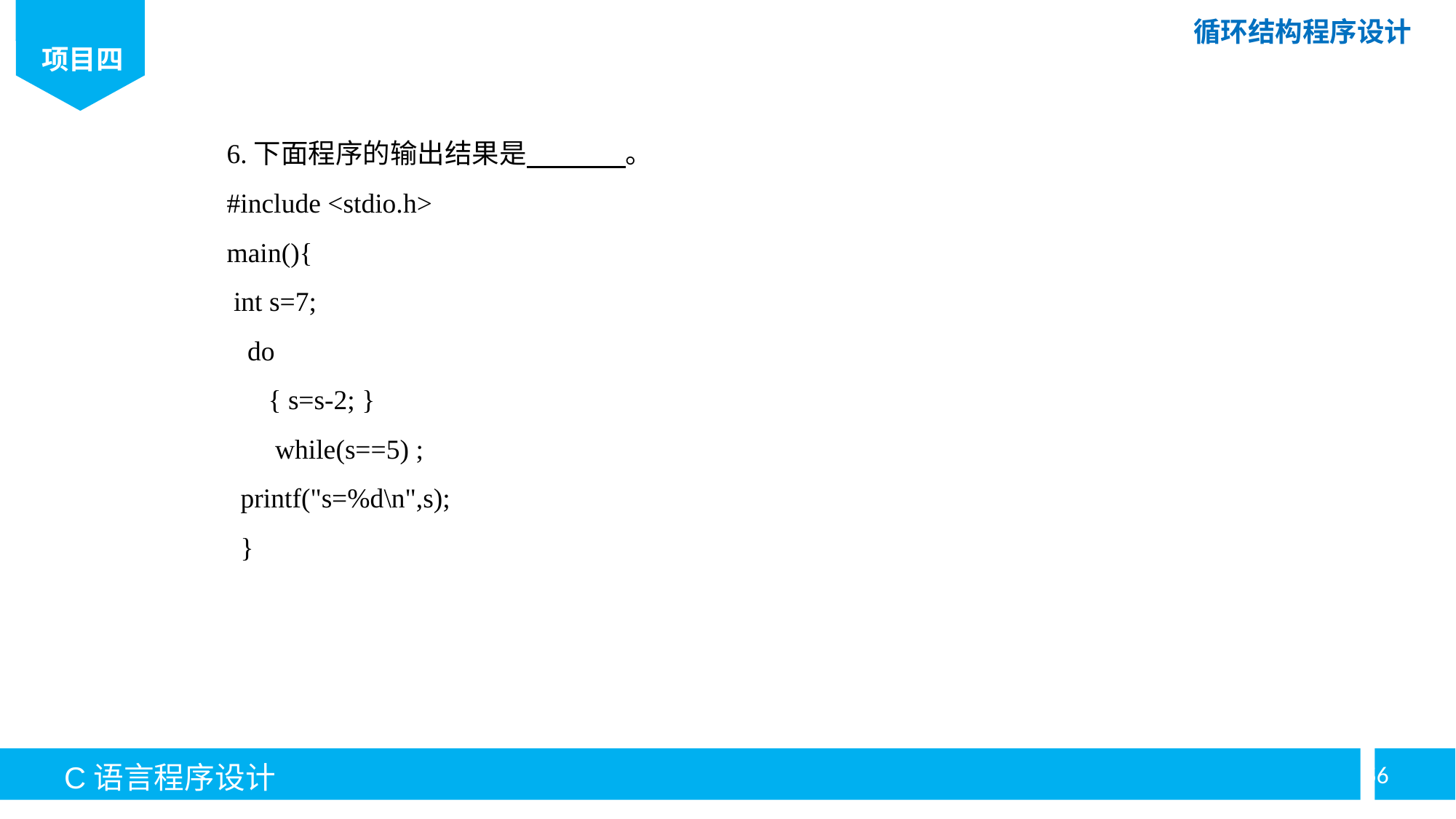

6.下面程序的输出结果是                。
#include <stdio.h>
main(){
 int s=7;
   do
      { s=s-2; }
       while(s==5) ;
  printf("s=%d\n",s);
  }